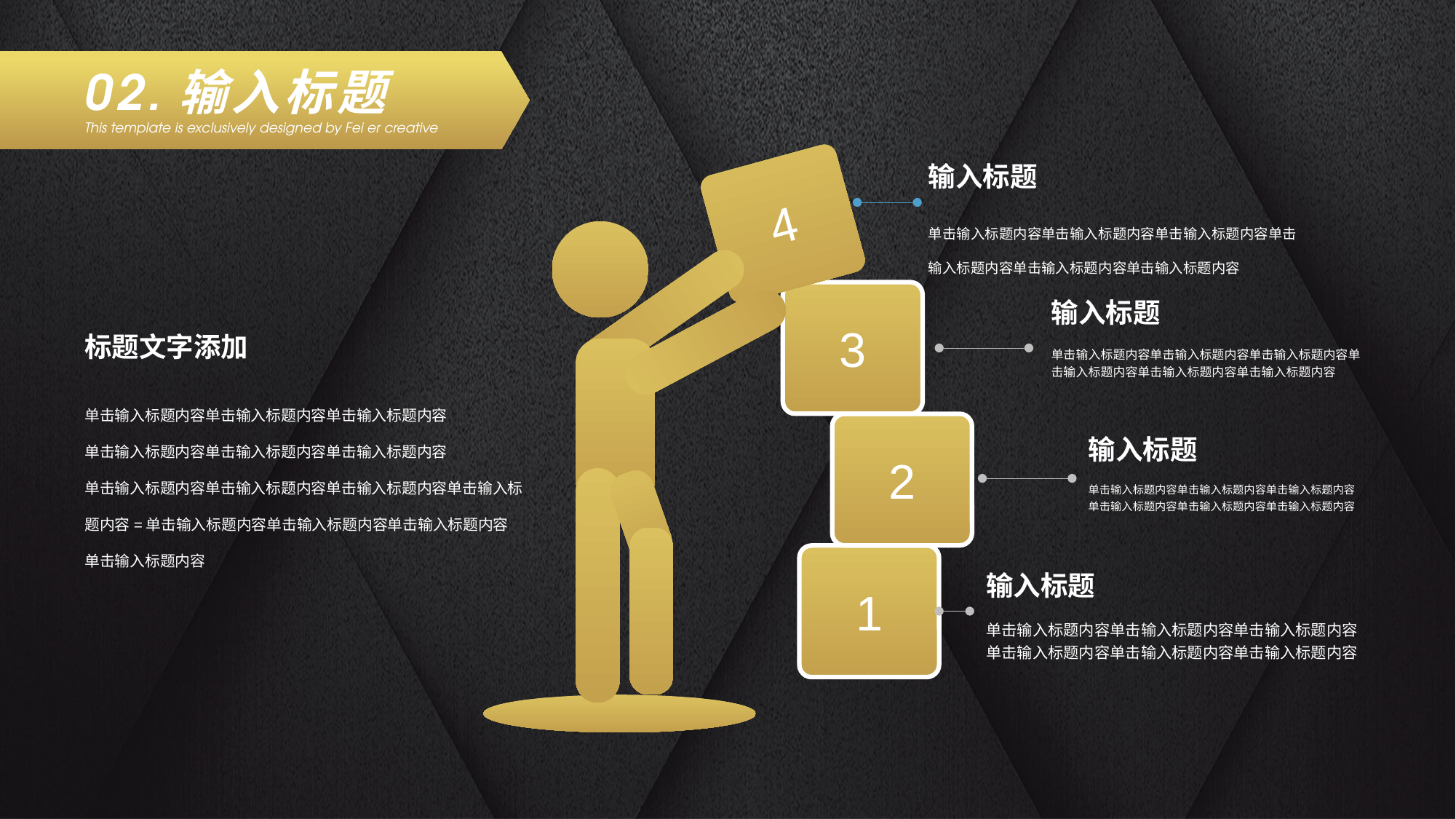

02.输入标题
This template is exclusively designed by Fei er creative
输入标题
单击输入标题内容单击输入标题内容单击输入标题内容单击输入标题内容单击输入标题内容单击输入标题内容

4

3
输入标题
单击输入标题内容单击输入标题内容单击输入标题内容单击输入标题内容单击输入标题内容单击输入标题内容
标题文字添加
单击输入标题内容单击输入标题内容单击输入标题内容
单击输入标题内容单击输入标题内容单击输入标题内容
单击输入标题内容单击输入标题内容单击输入标题内容单击输入标题内容=单击输入标题内容单击输入标题内容单击输入标题内容
单击输入标题内容

2
输入标题
单击输入标题内容单击输入标题内容单击输入标题内容单击输入标题内容单击输入标题内容单击输入标题内容

1
输入标题
单击输入标题内容单击输入标题内容单击输入标题内容单击输入标题内容单击输入标题内容单击输入标题内容